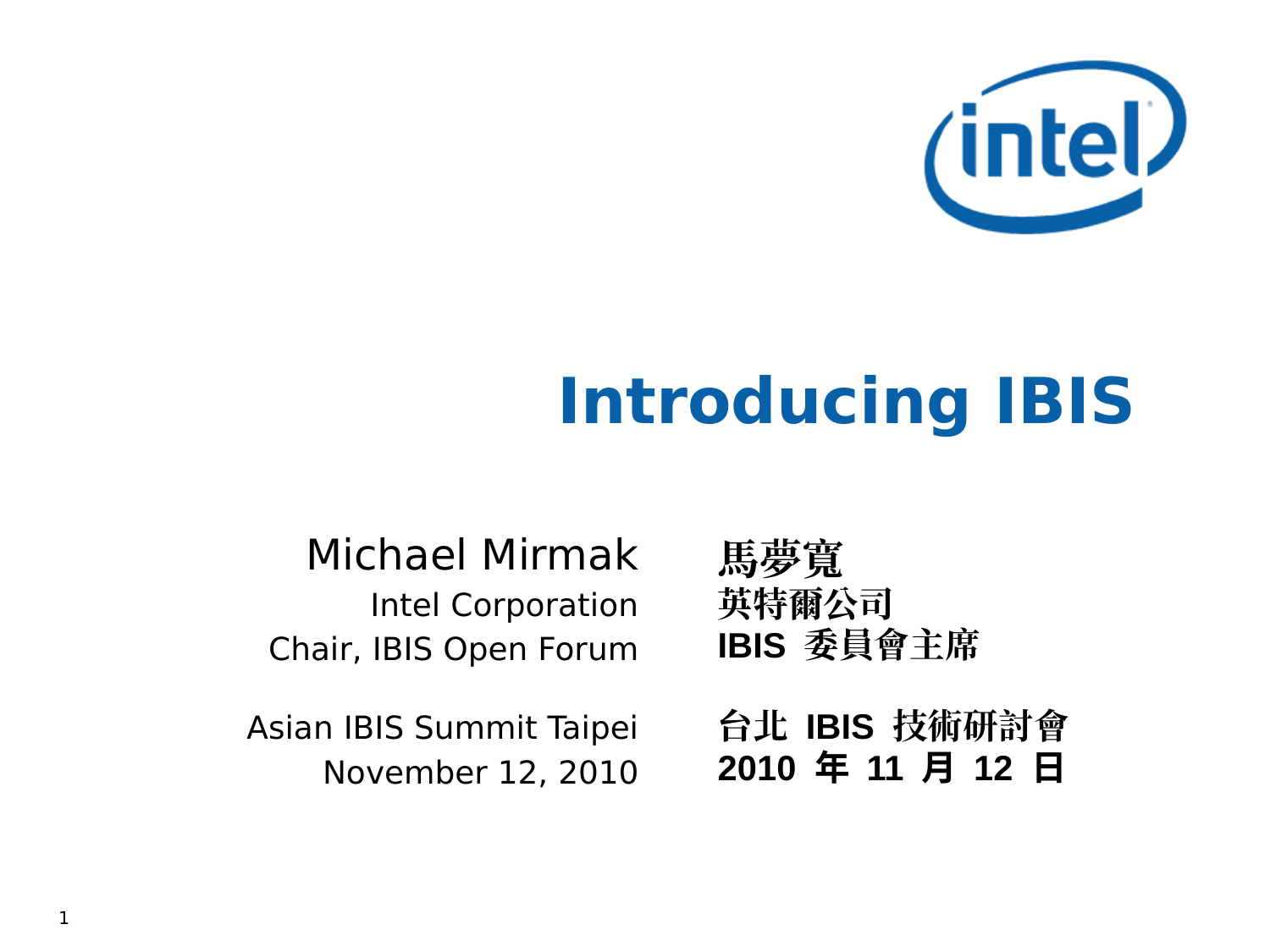

# Introducing IBIS
Michael Mirmak
Intel Corporation
Chair, IBIS Open Forum

Asian IBIS Summit Taipei
November 12, 2010
馬夢寬
英特爾公司
IBIS 委員會主席

台北 IBIS 技術研討會
2010 年 11 月 12 日